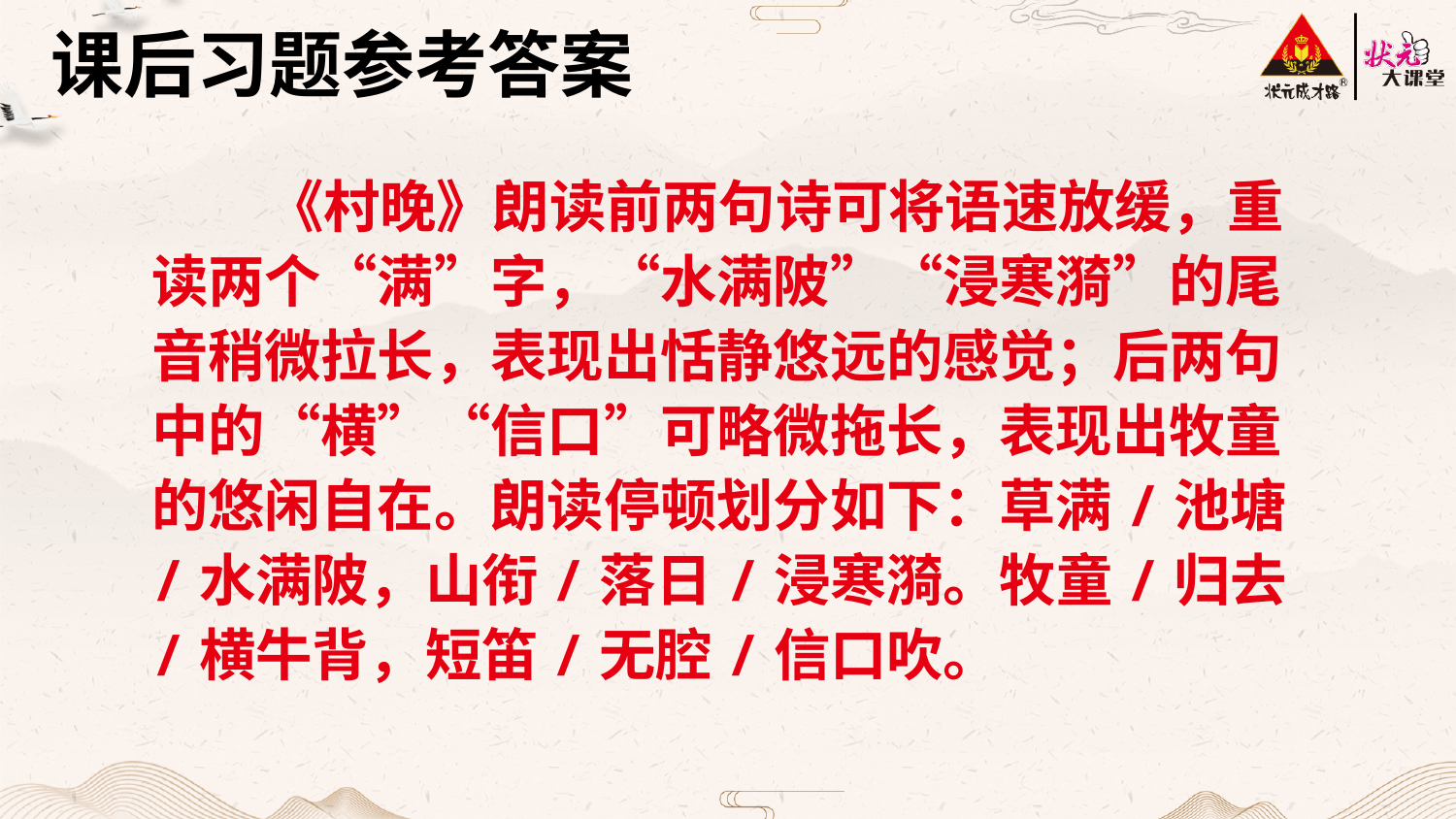

课后习题参考答案
《村晚》朗读前两句诗可将语速放缓，重读两个“满”字，“水满陂”“浸寒漪”的尾音稍微拉长，表现出恬静悠远的感觉；后两句中的“横”“信口”可略微拖长，表现出牧童的悠闲自在。朗读停顿划分如下：草满/池塘/水满陂，山衔/落日/浸寒漪。牧童/归去/横牛背，短笛/无腔/信口吹。